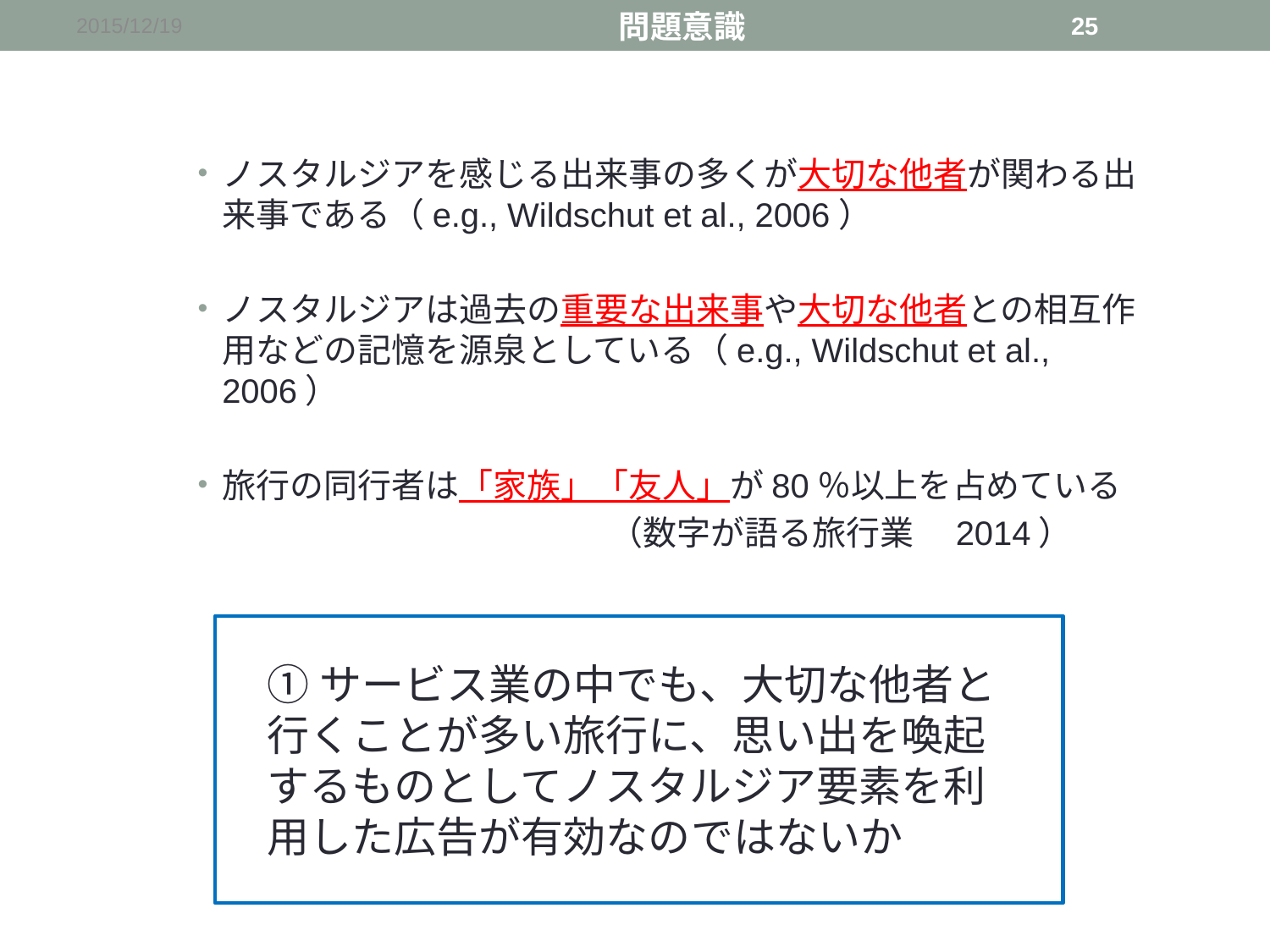

問題意識
2015/12/19
25
ノスタルジアを感じる出来事の多くが大切な他者が関わる出来事である（e.g., Wildschut et al., 2006）

ノスタルジアは過去の重要な出来事や大切な他者との相互作用などの記憶を源泉としている（e.g., Wildschut et al., 2006）

旅行の同行者は「家族」「友人」が80％以上を占めている
                                                     （数字が語る旅行業　2014）

①サービス業の中でも、大切な他者と行くことが多い旅行に、思い出を喚起するものとしてノスタルジア要素を利用した広告が有効なのではないか